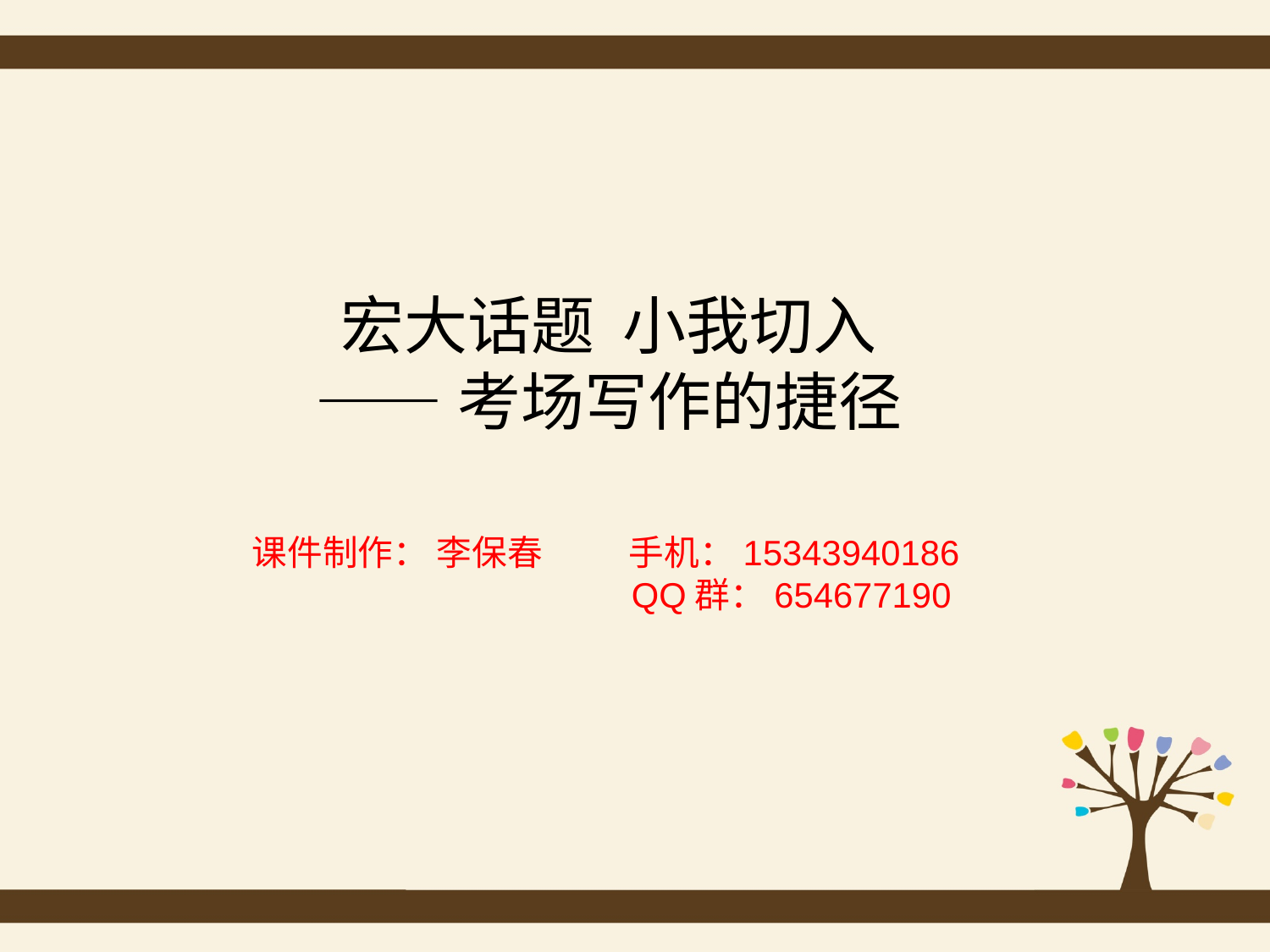

宏大话题  小我切入
——考场写作的捷径
课件制作： 李保春           手机：15343940186
                                       QQ群：654677190